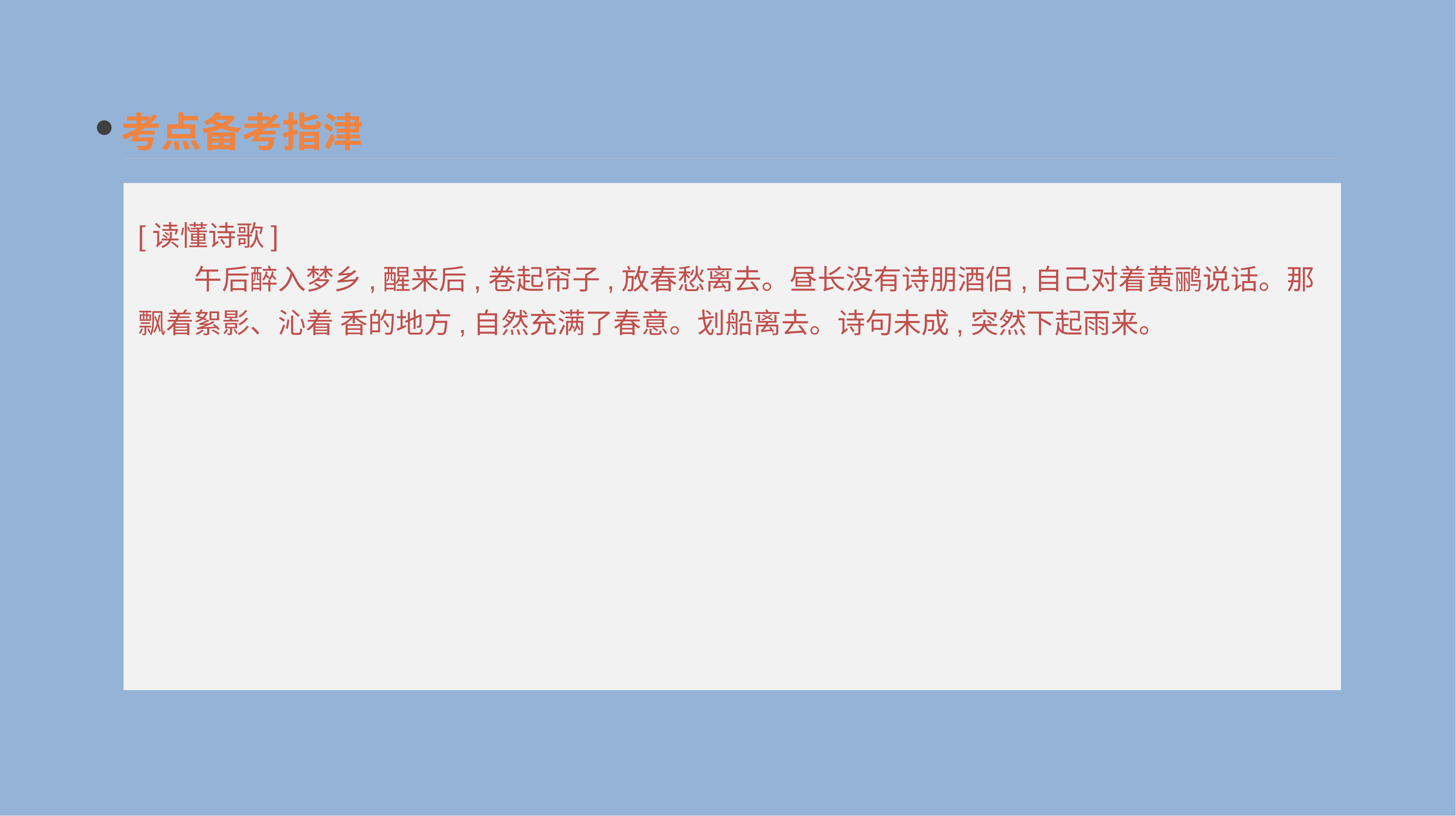

考点备考指津

[读懂诗歌]
　　午后醉入梦乡,醒来后,卷起帘子,放春愁离去。昼长没有诗朋酒侣,自己对着黄鹂说话。那飘着絮影、沁着 香的地方,自然充满了春意。划船离去。诗句未成,突然下起雨来。